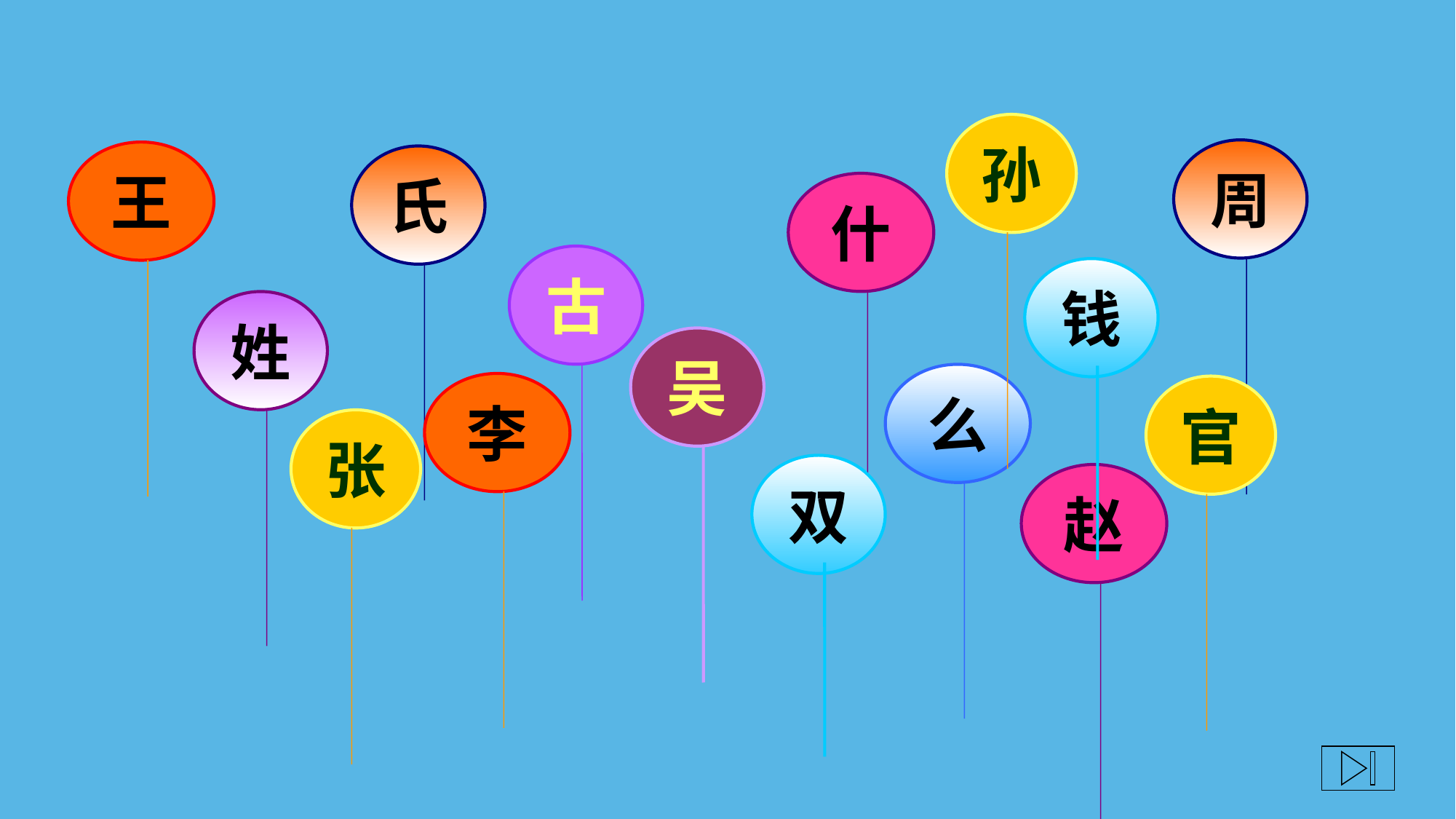

孙

周

王

氏

什

古

钱

姓

吴

么

李

官

张

双

赵